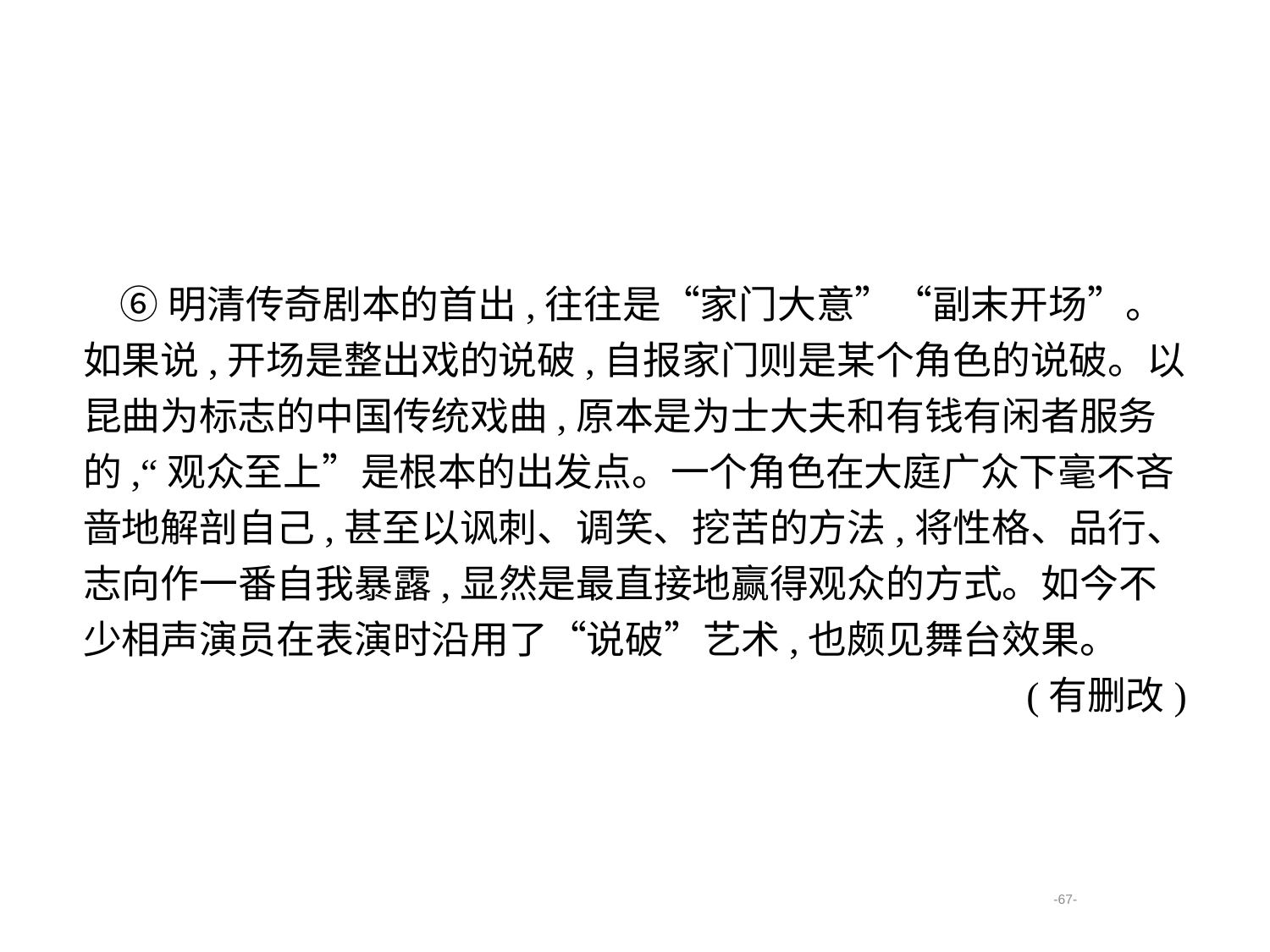

⑥明清传奇剧本的首出,往往是“家门大意”“副末开场”。如果说,开场是整出戏的说破,自报家门则是某个角色的说破。以昆曲为标志的中国传统戏曲,原本是为士大夫和有钱有闲者服务的,“观众至上”是根本的出发点。一个角色在大庭广众下毫不吝啬地解剖自己,甚至以讽刺、调笑、挖苦的方法,将性格、品行、志向作一番自我暴露,显然是最直接地赢得观众的方式。如今不少相声演员在表演时沿用了“说破”艺术,也颇见舞台效果。
(有删改)
-67-